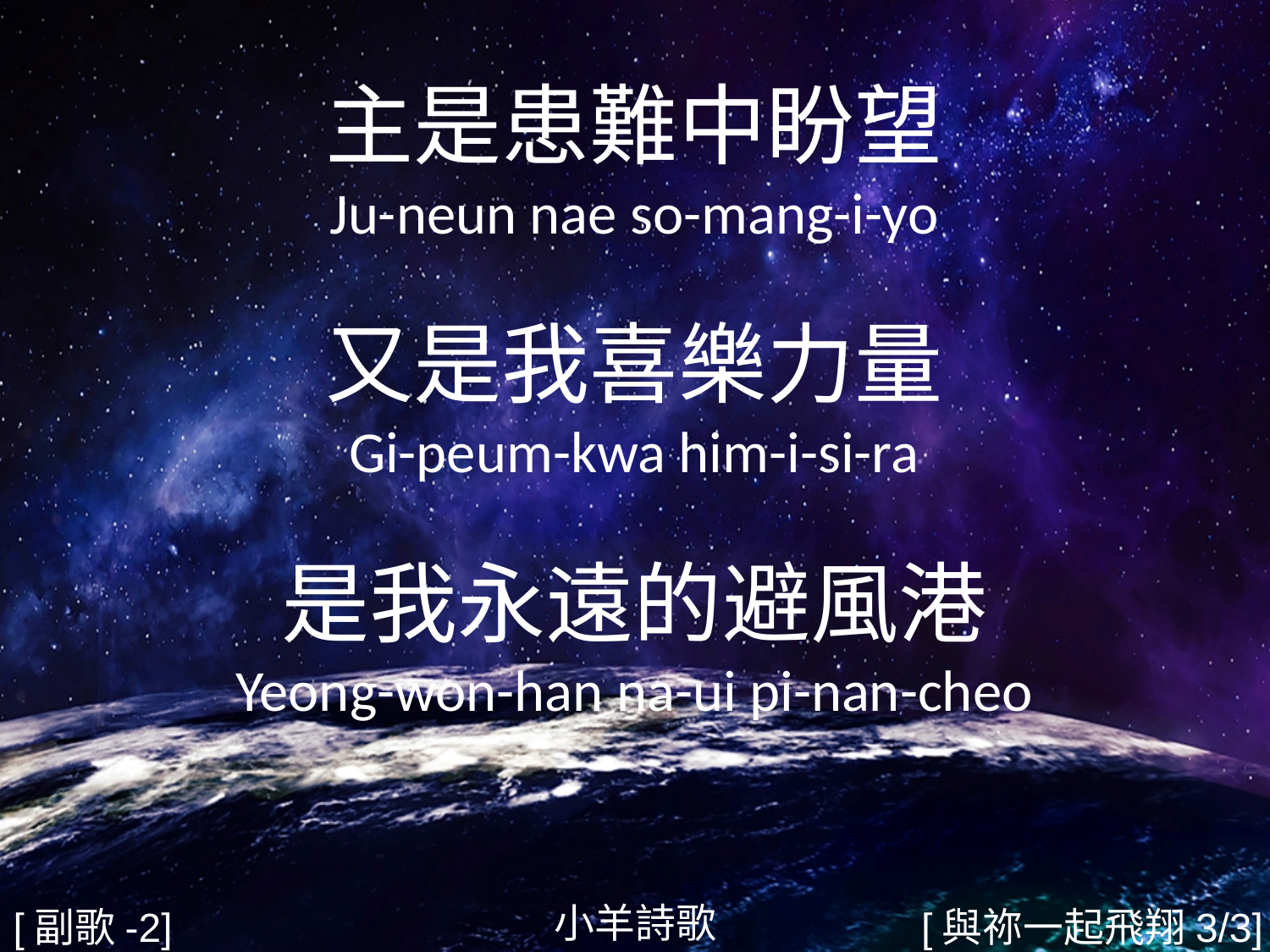

主是患難中盼望
Ju-neun nae so-mang-i-yo

又是我喜樂力量
Gi-peum-kwa him-i-si-ra

是我永遠的避風港
Yeong-won-han na-ui pi-nan-cheo
#

小羊詩歌
[副歌-2]
[與祢一起飛翔3/3]